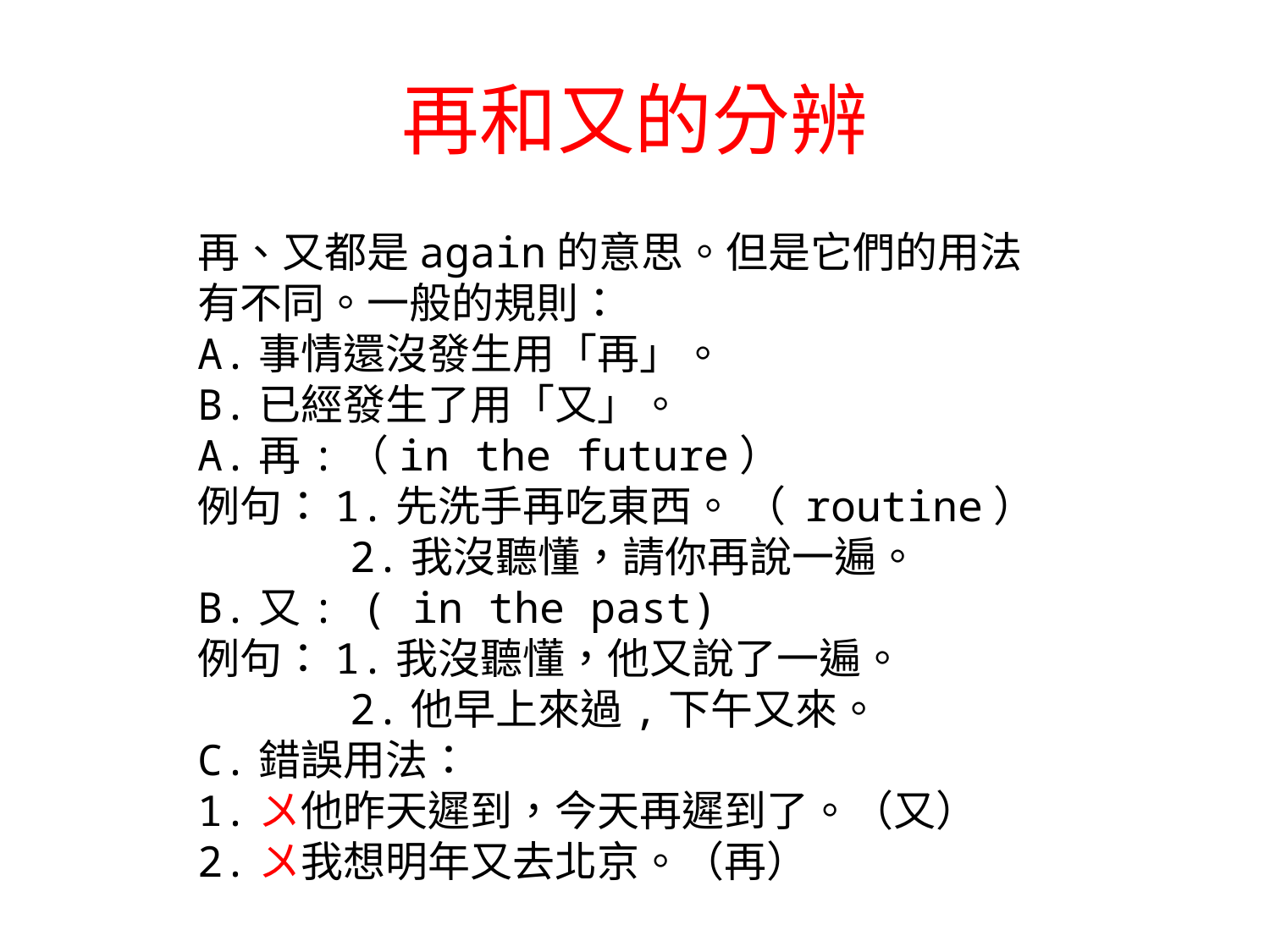

# 再和又的分辨
再、又都是again的意思。但是它們的用法有不同。一般的規則：
A.事情還沒發生用「再」。
B.已經發生了用「又」。
A.再:（in the future）
例句：1.先洗手再吃東西。 （ routine）
      2.我沒聽懂，請你再說一遍。
B.又: ( in the past)
例句：1.我沒聽懂，他又說了一遍。
      2.他早上來過,下午又來。
C.錯誤用法：
1.〤他昨天遲到，今天再遲到了。（又）
2.〤我想明年又去北京。（再）